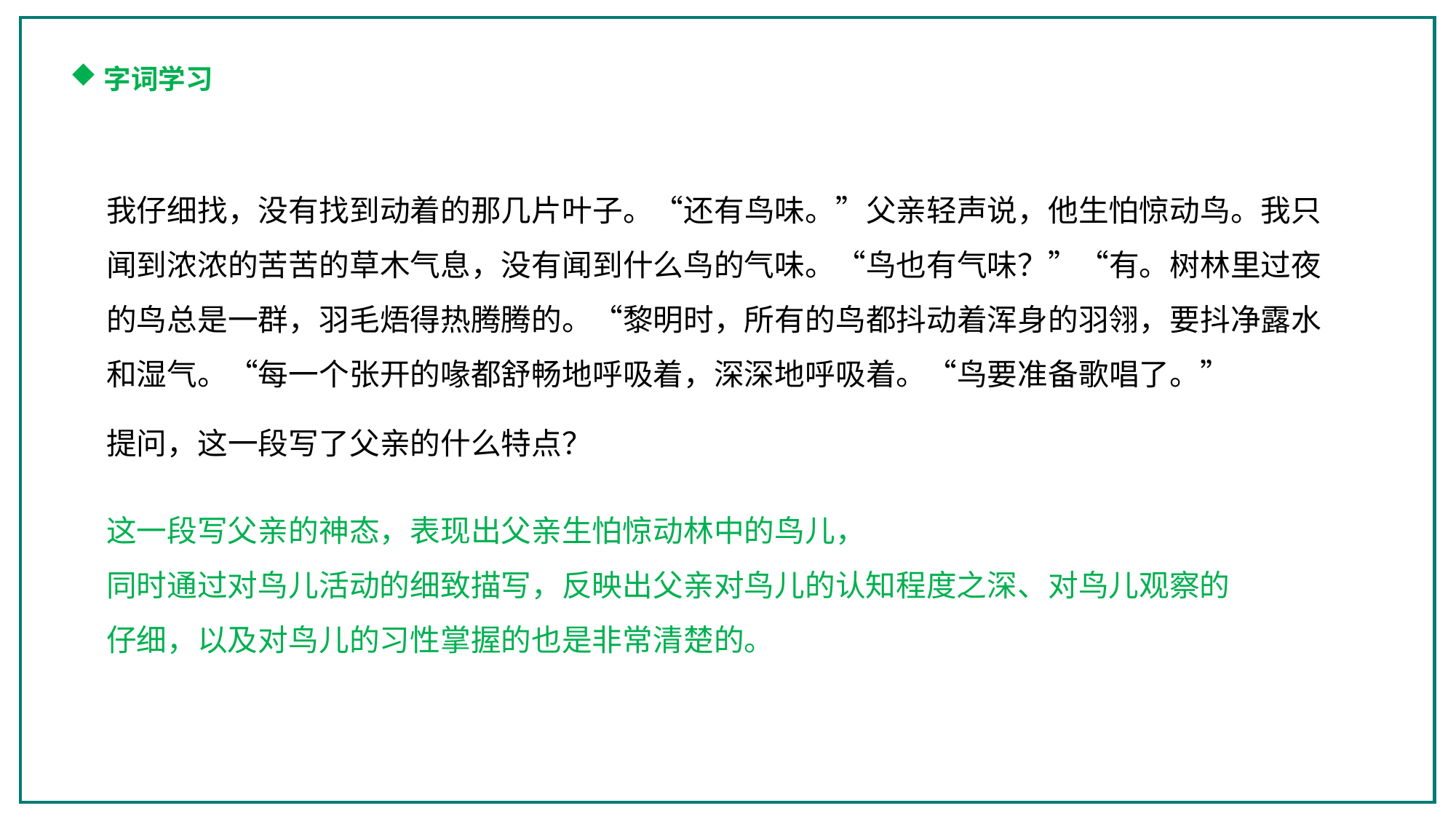

字词学习
我仔细找，没有找到动着的那几片叶子。“还有鸟味。”父亲轻声说，他生怕惊动鸟。我只闻到浓浓的苦苦的草木气息，没有闻到什么鸟的气味。“鸟也有气味？”“有。树林里过夜的鸟总是一群，羽毛焐得热腾腾的。“黎明时，所有的鸟都抖动着浑身的羽翎，要抖净露水和湿气。“每一个张开的喙都舒畅地呼吸着，深深地呼吸着。“鸟要准备歌唱了。”
提问，这一段写了父亲的什么特点？
这一段写父亲的神态，表现出父亲生怕惊动林中的鸟儿，
同时通过对鸟儿活动的细致描写，反映出父亲对鸟儿的认知程度之深、对鸟儿观察的仔细，以及对鸟儿的习性掌握的也是非常清楚的。